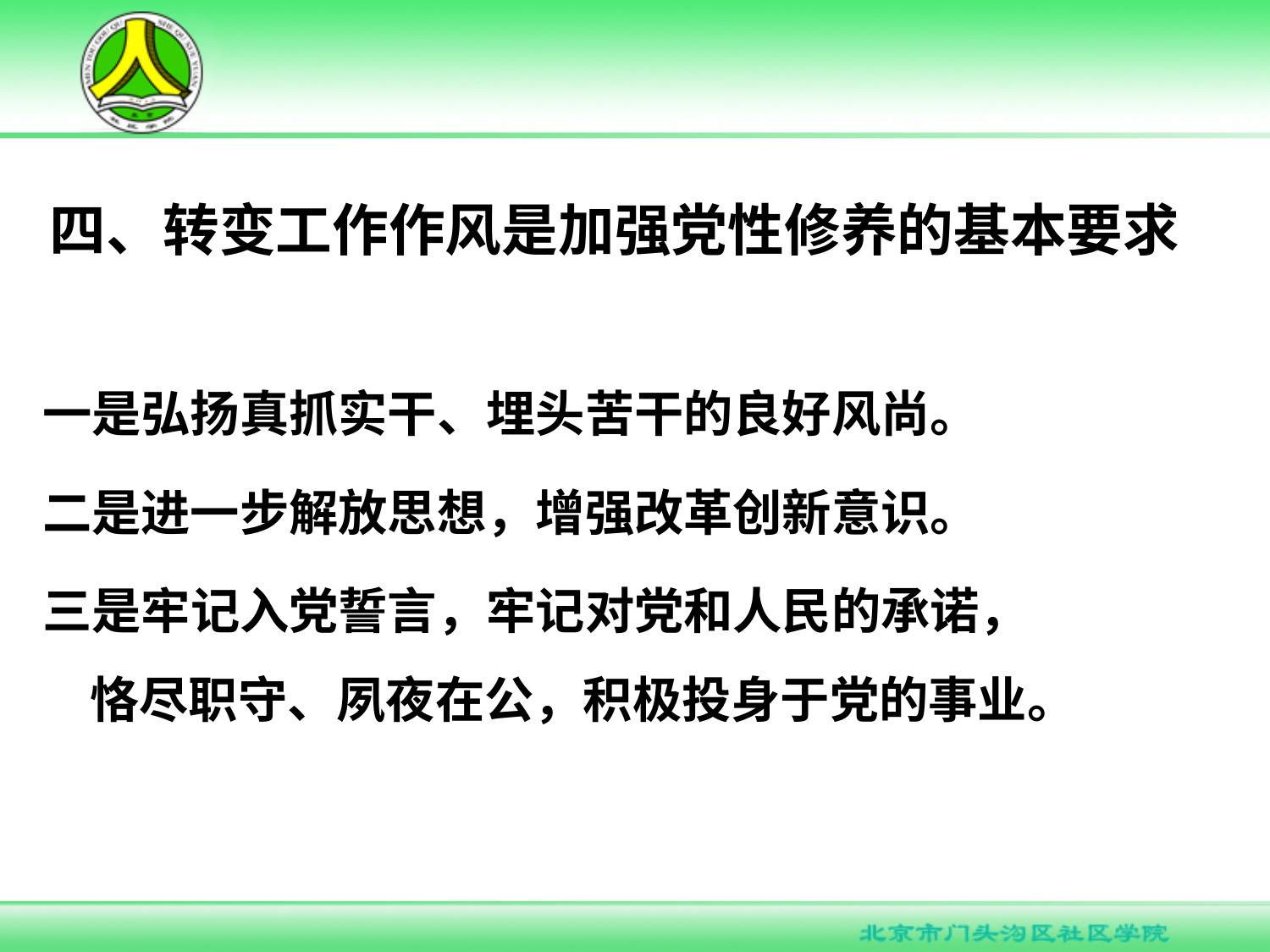

# 四、转变工作作风是加强党性修养的基本要求
一是弘扬真抓实干、埋头苦干的良好风尚。
二是进一步解放思想，增强改革创新意识。
三是牢记入党誓言，牢记对党和人民的承诺，        恪尽职守、夙夜在公，积极投身于党的事业。